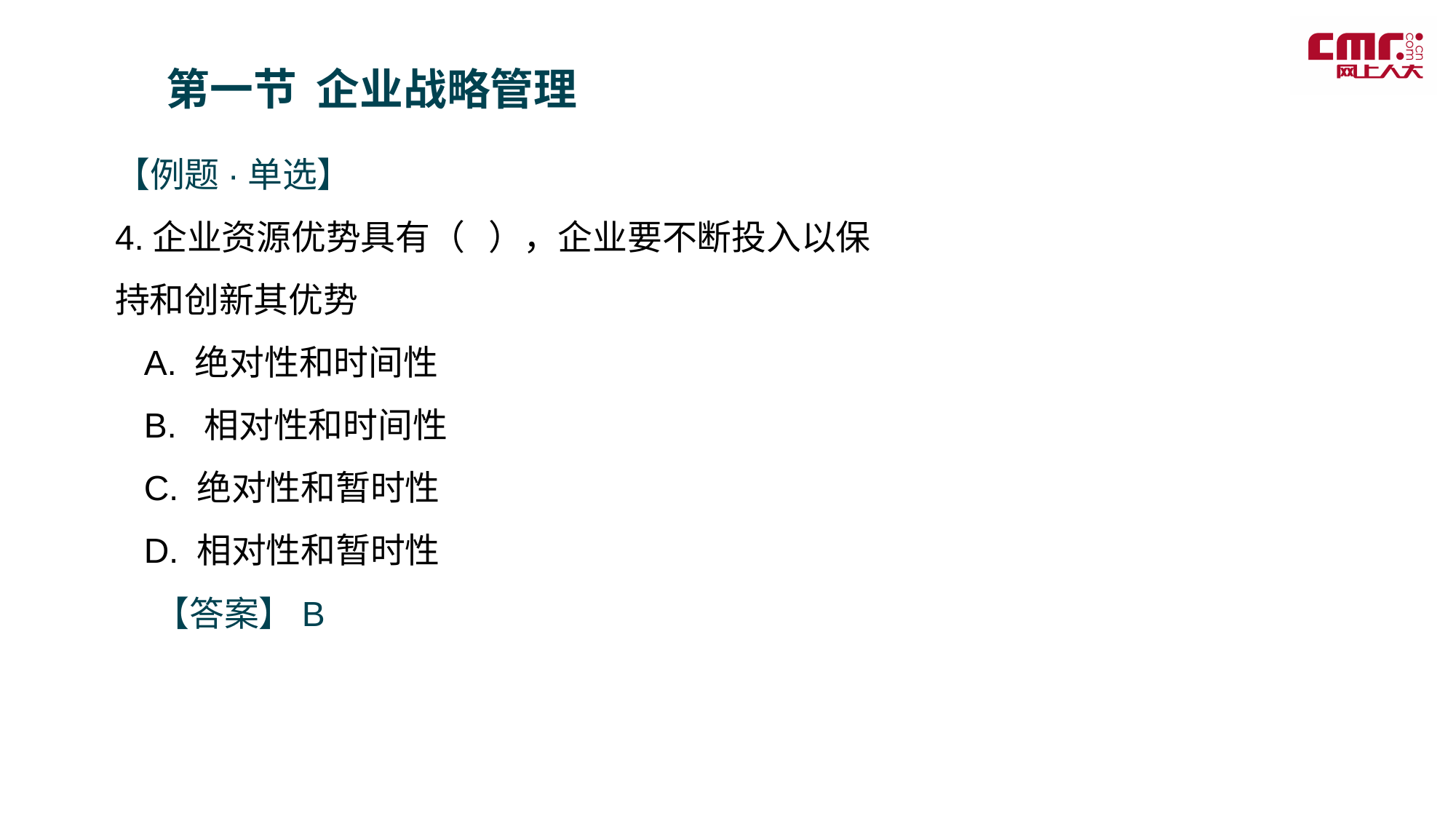

第一节  企业战略管理
【例题·单选】
4.企业资源优势具有（   ），企业要不断投入以保持和创新其优势
   A. 绝对性和时间性
   B.  相对性和时间性
   C. 绝对性和暂时性
   D. 相对性和暂时性
    【答案】B